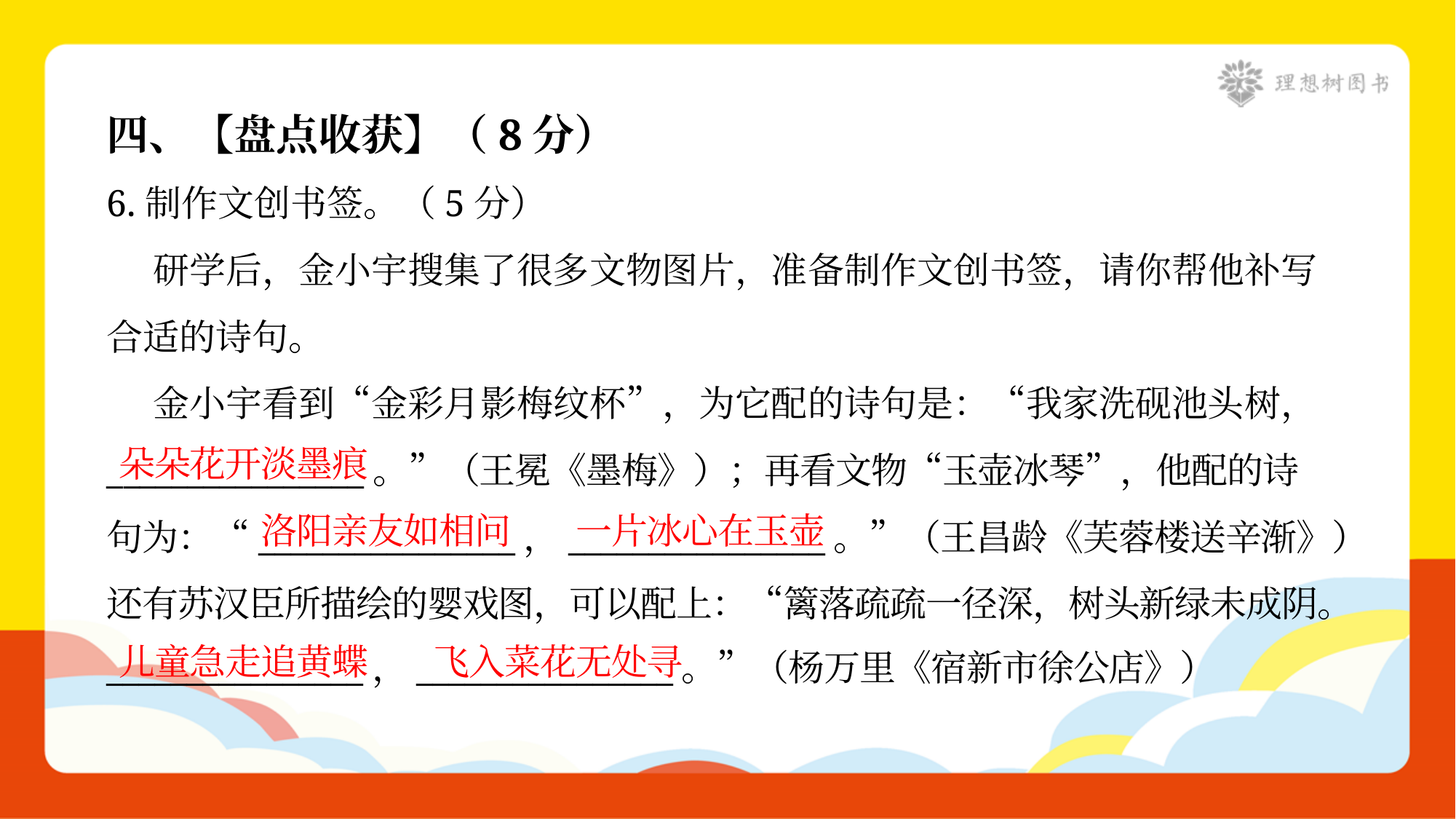

四、【盘点收获】（8分）
6.制作文创书签。（5分）
    研学后，金小宇搜集了很多文物图片，准备制作文创书签，请你帮他补写
合适的诗句。
    金小宇看到“金彩月影梅纹杯”，为它配的诗句是：“我家洗砚池头树，
________________。”（王冕《墨梅》）；再看文物“玉壶冰琴”，他配的诗
句为：“________________，________________。”（王昌龄《芙蓉楼送辛渐》）
还有苏汉臣所描绘的婴戏图，可以配上：“篱落疏疏一径深，树头新绿未成阴。
________________，________________。”（杨万里《宿新市徐公店》）
朵朵花开淡墨痕
洛阳亲友如相问
一片冰心在玉壶
儿童急走追黄蝶
飞入菜花无处寻